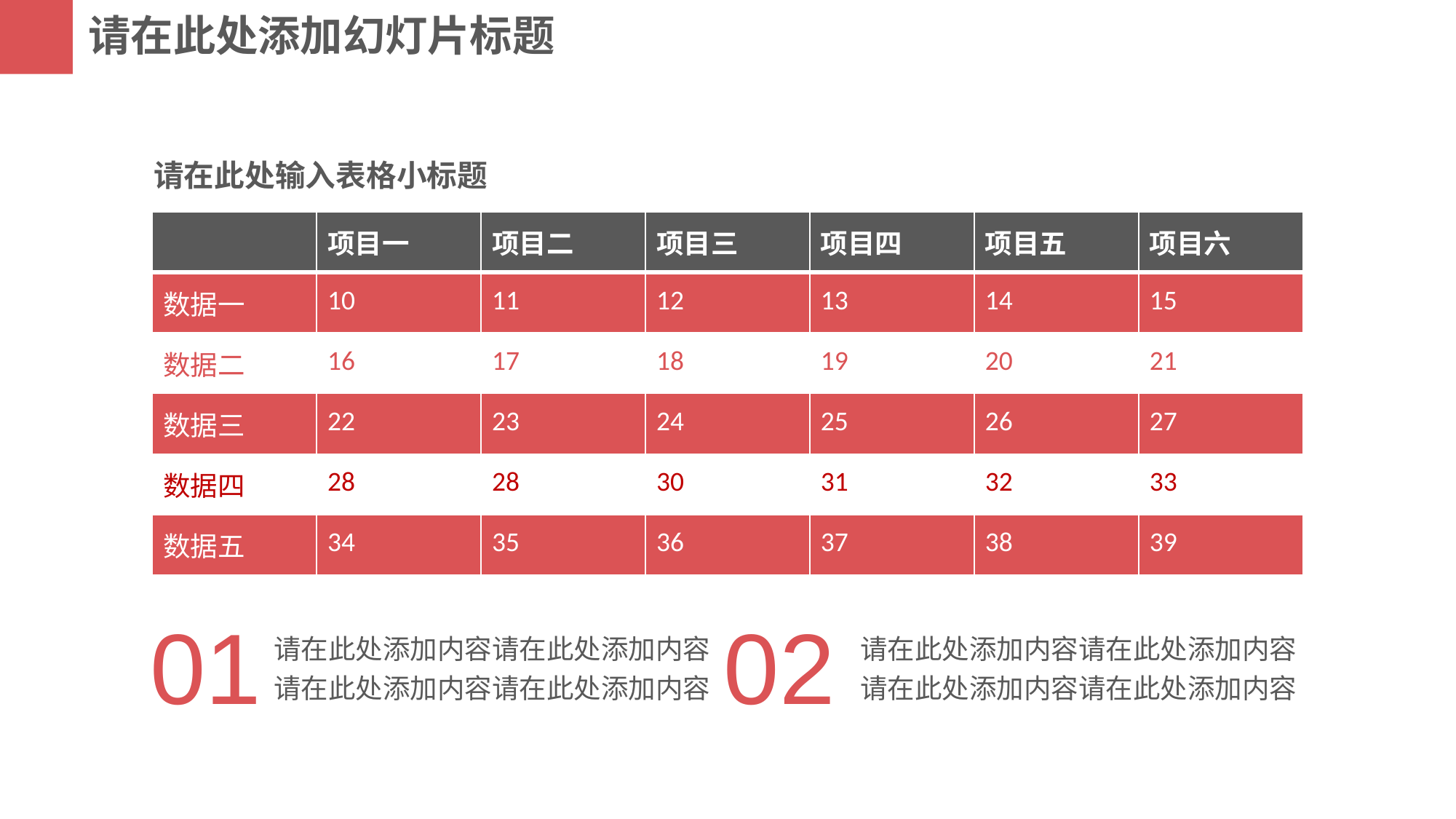

请在此处添加幻灯片标题
请在此处输入表格小标题
|  | 项目一 | 项目二 | 项目三 | 项目四 | 项目五 | 项目六 |
| --- | --- | --- | --- | --- | --- | --- |
| 数据一 | 10 | 11 | 12 | 13 | 14 | 15 |
| 数据二 | 16 | 17 | 18 | 19 | 20 | 21 |
| 数据三 | 22 | 23 | 24 | 25 | 26 | 27 |
| 数据四 | 28 | 28 | 30 | 31 | 32 | 33 |
| 数据五 | 34 | 35 | 36 | 37 | 38 | 39 |
02
01
请在此处添加内容请在此处添加内容请在此处添加内容请在此处添加内容
请在此处添加内容请在此处添加内容请在此处添加内容请在此处添加内容